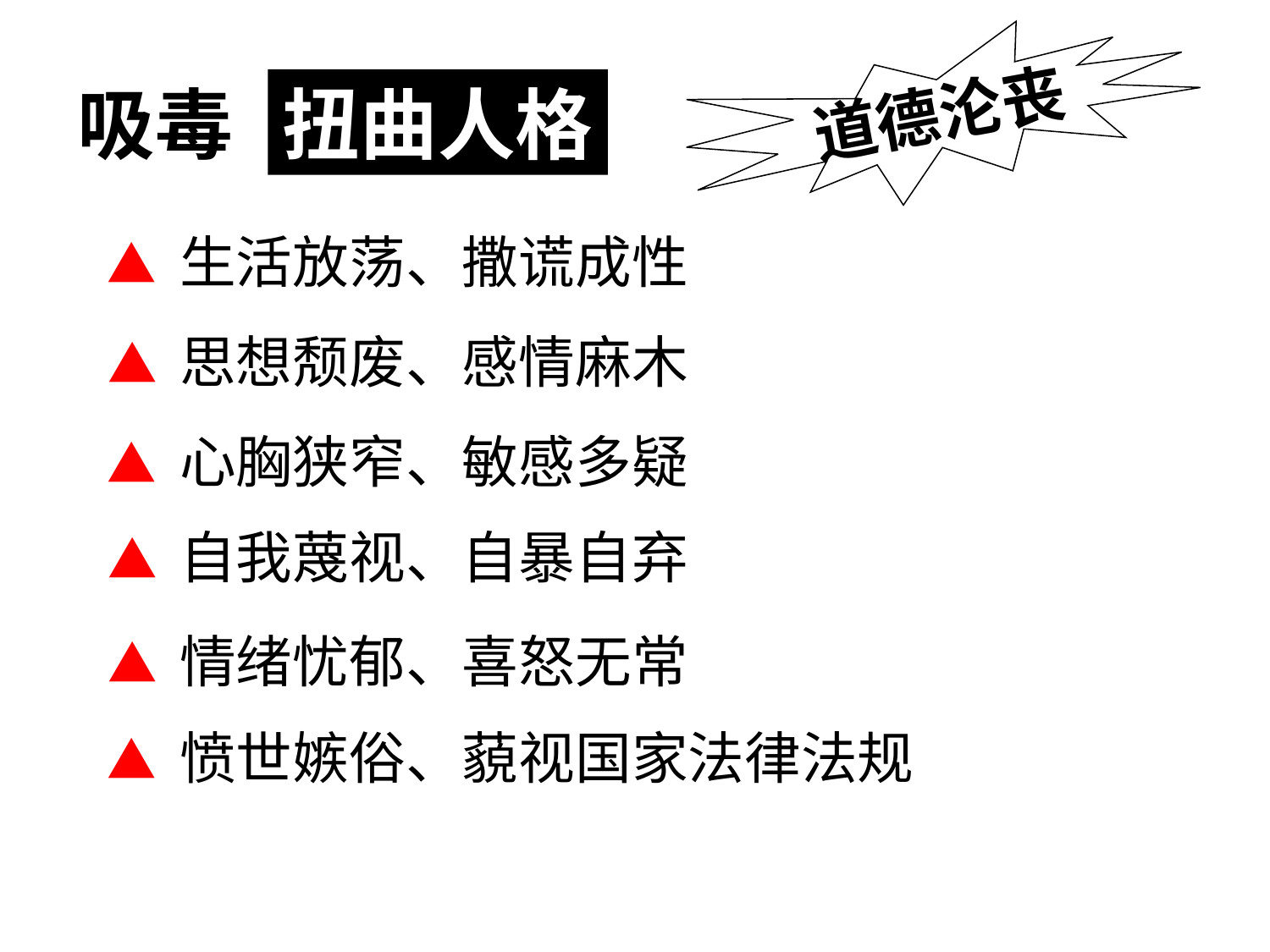

道德沦丧
扭曲人格
吸毒
▲ 生活放荡、撒谎成性
▲ 思想颓废、感情麻木
▲ 心胸狭窄、敏感多疑
▲ 自我蔑视、自暴自弃
▲ 情绪忧郁、喜怒无常
▲ 愤世嫉俗、藐视国家法律法规